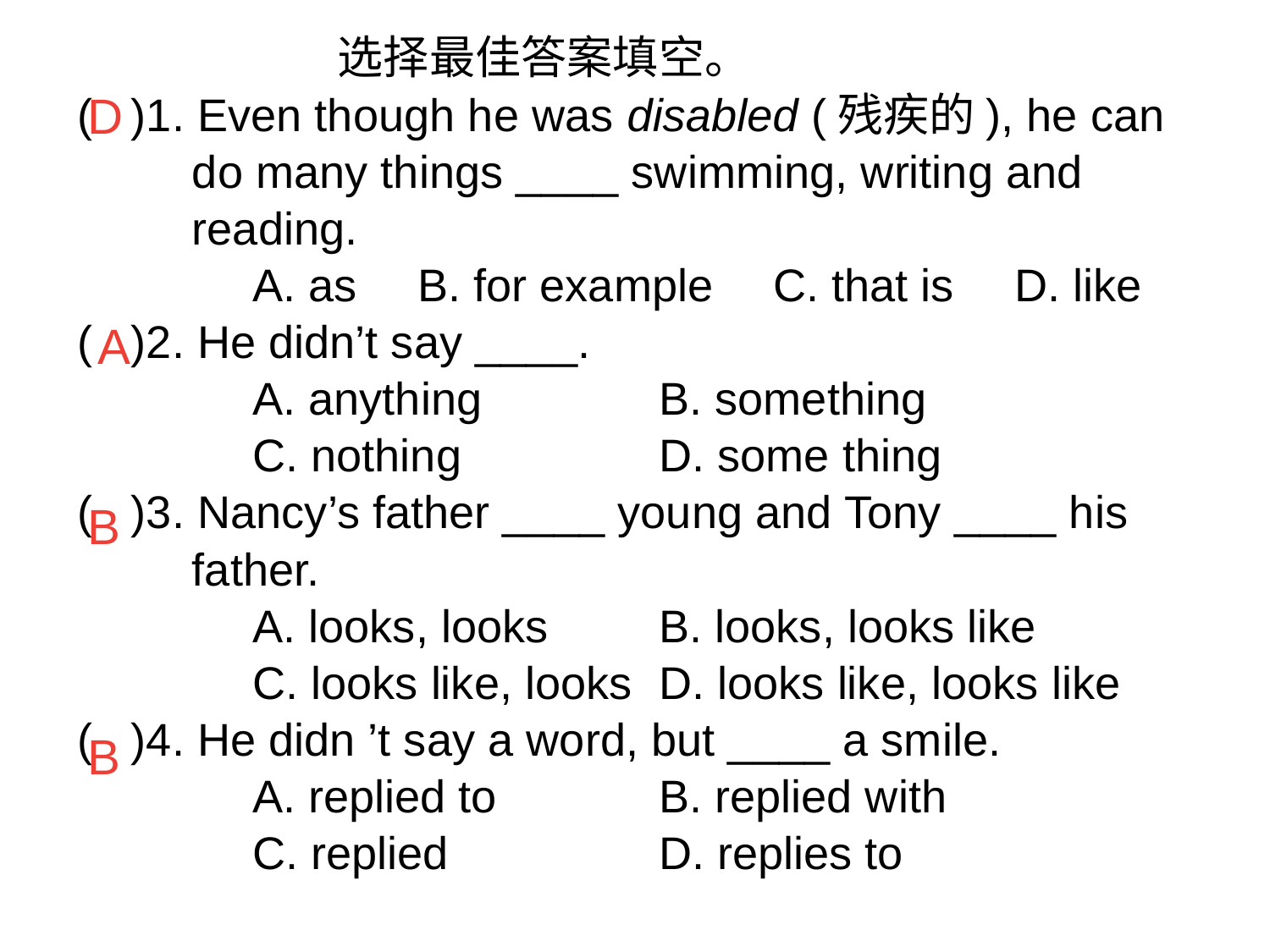

选择最佳答案填空。
(   )1. Even though he was disabled (残疾的), he can
         do many things ____ swimming, writing and
         reading.
		A. as 	   B. for example	 C. that is 	D. like
(   )2. He didn’t say ____.
		A. anything 		  B. something
		C. nothing 		  D. some thing
(   )3. Nancy’s father ____ young and Tony ____ his
         father.
		A. looks, looks	  B. looks, looks like
		C. looks like, looks	  D. looks like, looks like
(   )4. He didn ’t say a word, but ____ a smile.
		A. replied to 	  B. replied with
		C. replied 		  D. replies to
D
A
B
B